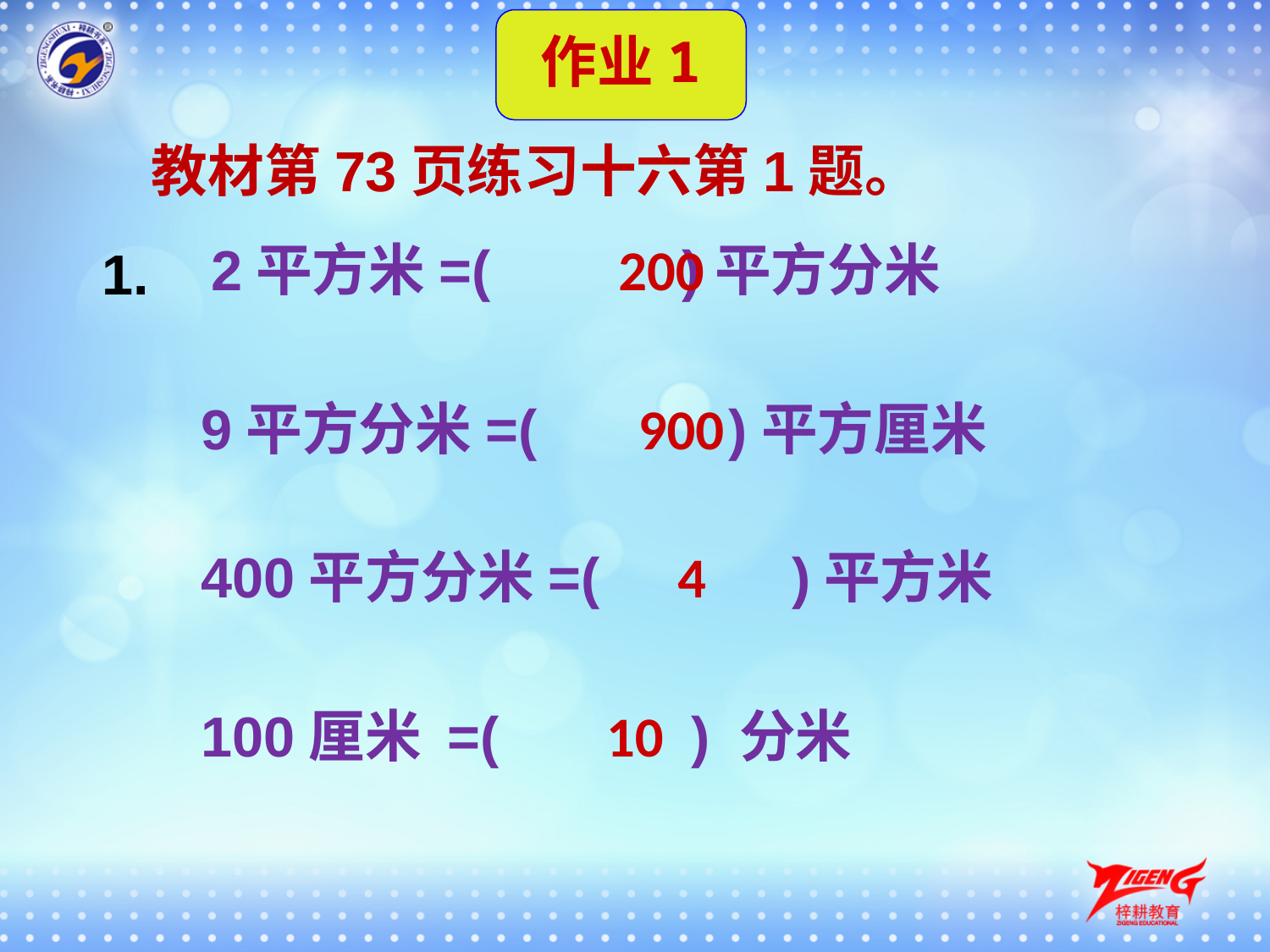

作业1
教材第73页练习十六第1题。
1.
2平方米=(　　    )平方分米
200
9平方分米=(　　    )平方厘米
900
400平方分米=(　　    )平方米
4
100厘米 =(　　    ) 分米
10